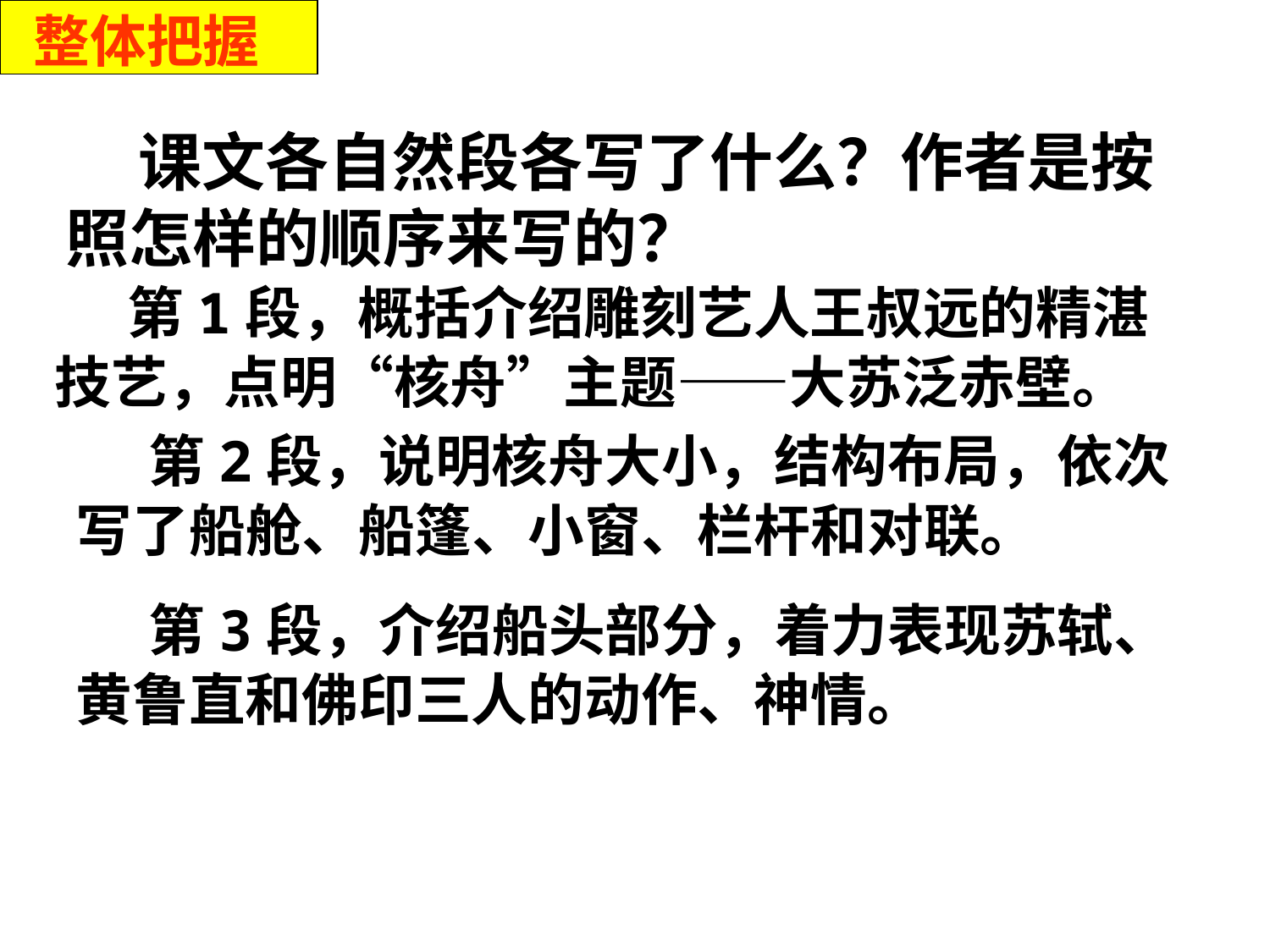

整体把握
    课文各自然段各写了什么？作者是按照怎样的顺序来写的？
    第1段，概括介绍雕刻艺人王叔远的精湛技艺，点明“核舟”主题——大苏泛赤壁。
    第2段，说明核舟大小，结构布局，依次写了船舱、船篷、小窗、栏杆和对联。
    第3段，介绍船头部分，着力表现苏轼、黄鲁直和佛印三人的动作、神情。